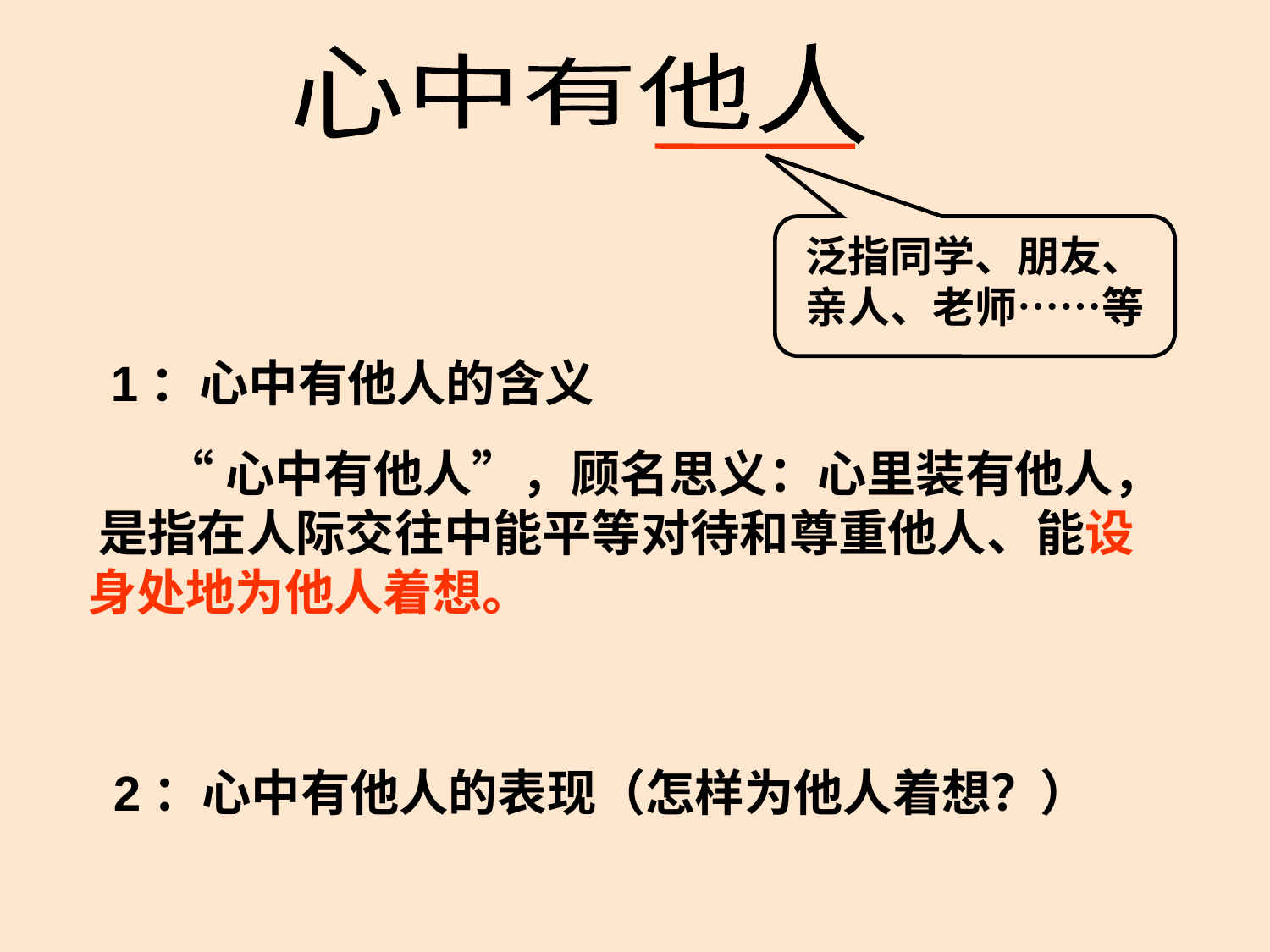

心中有他人

泛指同学、朋友、亲人、老师……等
1：心中有他人的含义
       “心中有他人”，顾名思义：心里装有他人， 是指在人际交往中能平等对待和尊重他人、能设身处地为他人着想。
2：心中有他人的表现（怎样为他人着想？）